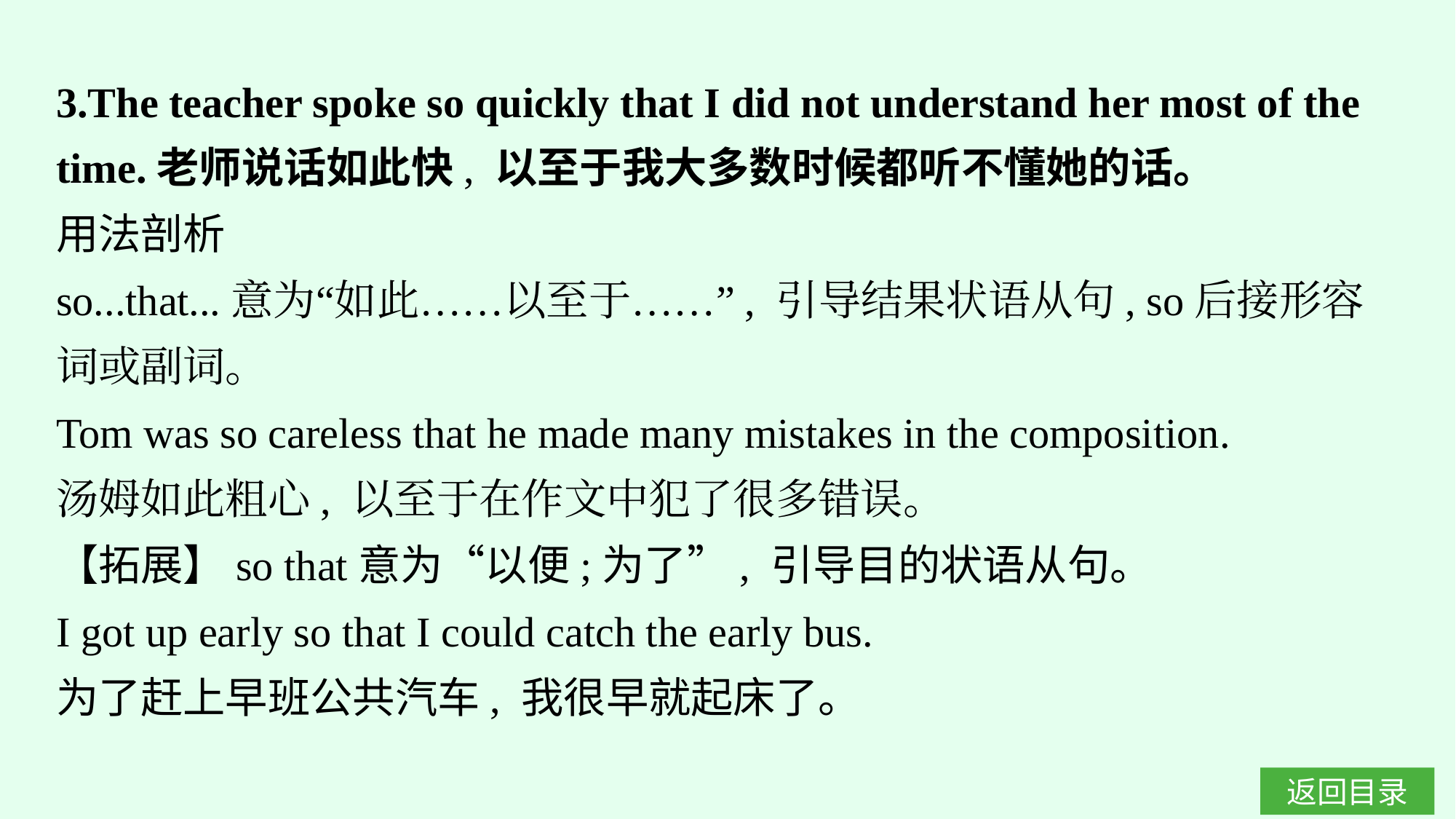

3.The teacher spoke so quickly that I did not understand her most of the time.老师说话如此快, 以至于我大多数时候都听不懂她的话。
用法剖析
so...that...意为“如此……以至于……”, 引导结果状语从句, so后接形容词或副词。
Tom was so careless that he made many mistakes in the composition.
汤姆如此粗心, 以至于在作文中犯了很多错误。
【拓展】so that意为“以便;为了”, 引导目的状语从句。
I got up early so that I could catch the early bus.
为了赶上早班公共汽车, 我很早就起床了。